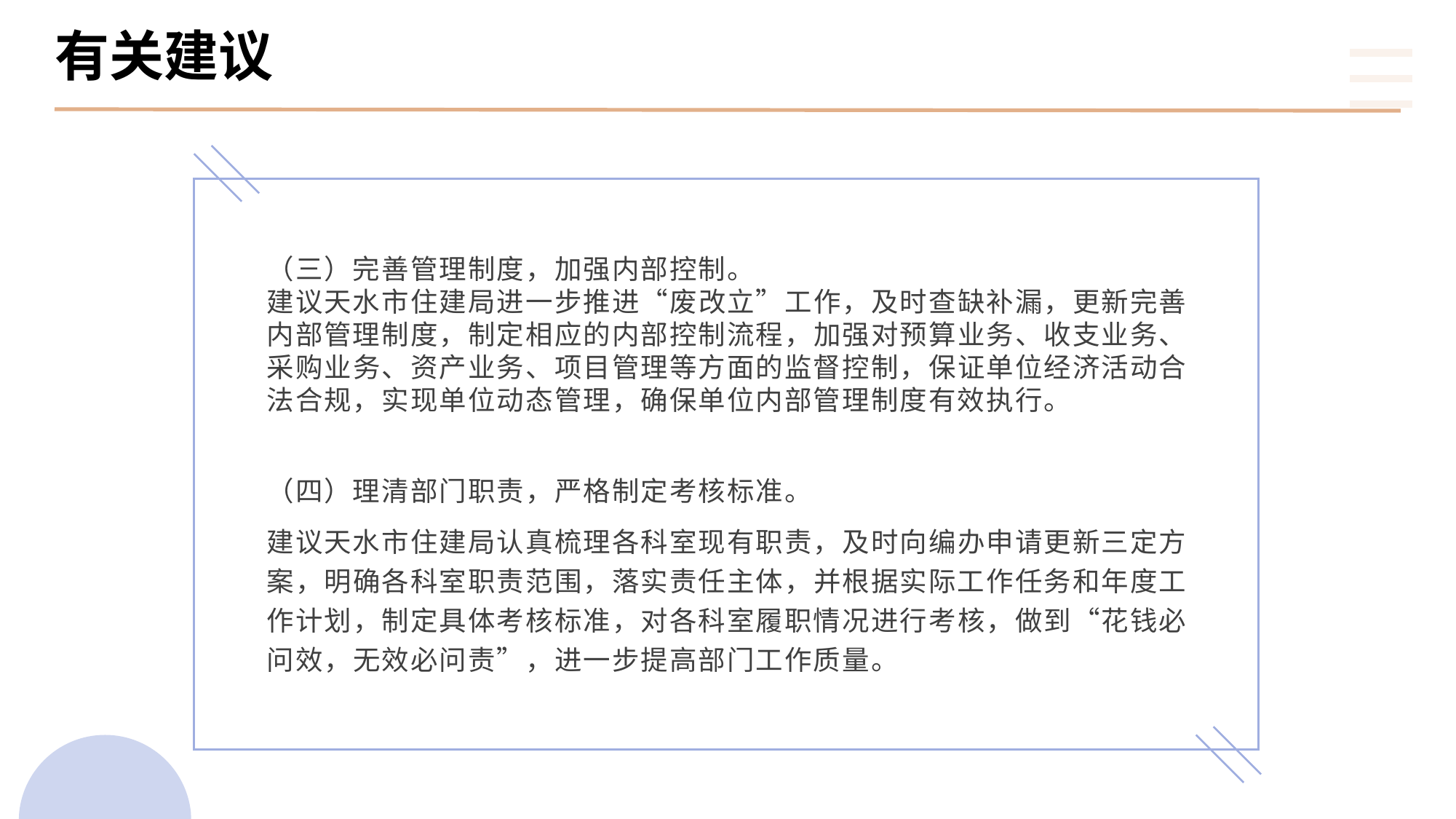

有关建议

（三）完善管理制度，加强内部控制。
建议天水市住建局进一步推进“废改立”工作，及时查缺补漏，更新完善内部管理制度，制定相应的内部控制流程，加强对预算业务、收支业务、采购业务、资产业务、项目管理等方面的监督控制，保证单位经济活动合法合规，实现单位动态管理，确保单位内部管理制度有效执行。

（四）理清部门职责，严格制定考核标准。
建议天水市住建局认真梳理各科室现有职责，及时向编办申请更新三定方案，明确各科室职责范围，落实责任主体，并根据实际工作任务和年度工作计划，制定具体考核标准，对各科室履职情况进行考核，做到“花钱必问效，无效必问责”，进一步提高部门工作质量。